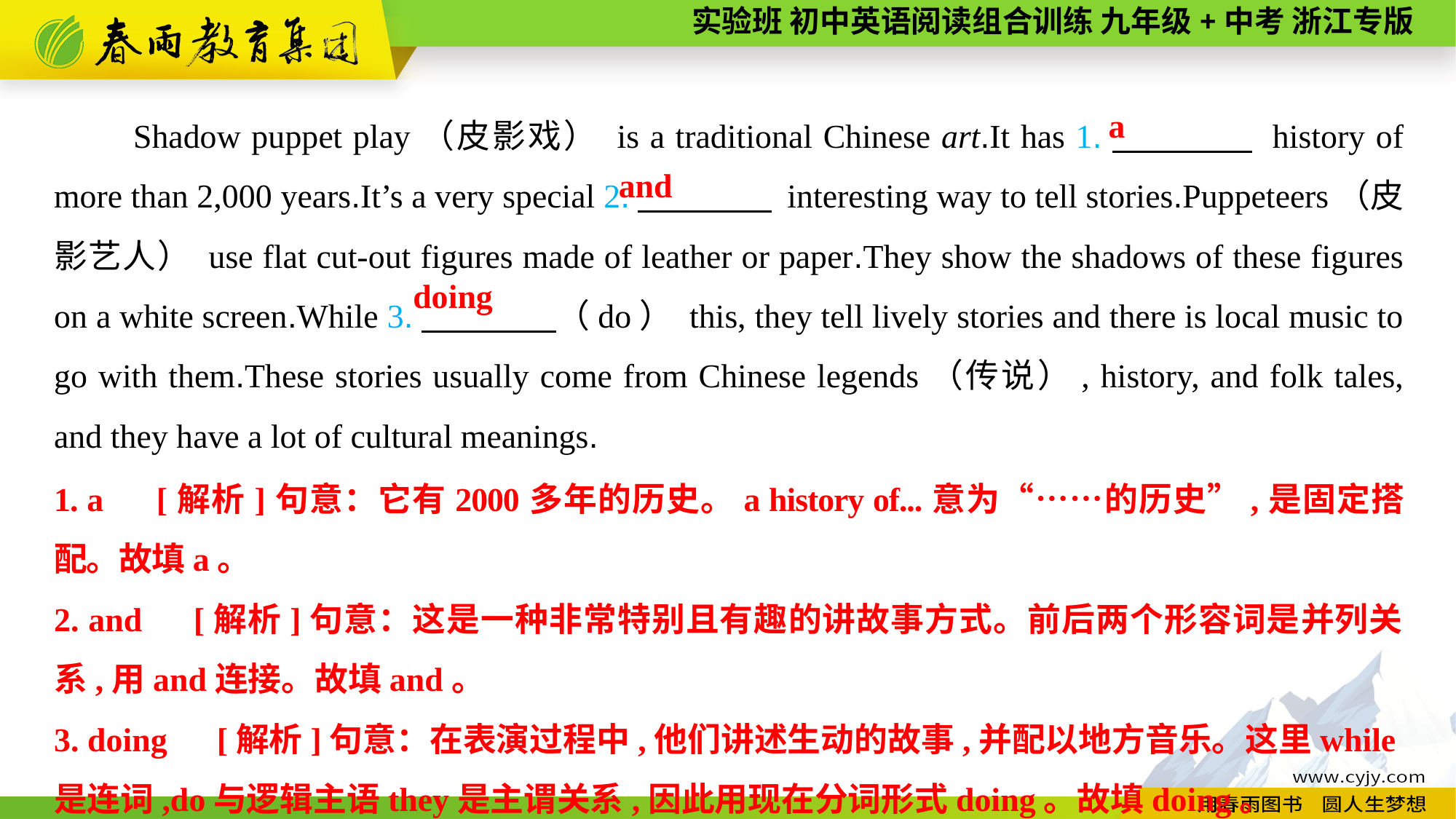

Shadow puppet play（皮影戏） is a traditional Chinese art.It has 1.　　　　 history of more than 2,000 years.It’s a very special 2.　　　　 interesting way to tell stories.Puppeteers（皮影艺人） use flat cut-out figures made of leather or paper.They show the shadows of these figures on a white screen.While 3.　　　　（do） this, they tell lively stories and there is local music to go with them.These stories usually come from Chinese legends（传说）, history, and folk tales, and they have a lot of cultural meanings.
a
and
doing
1. a　[解析]句意：它有2000多年的历史。a history of...意为“……的历史”,是固定搭配。故填a。
2. and　[解析]句意：这是一种非常特别且有趣的讲故事方式。前后两个形容词是并列关系,用and连接。故填and。
3. doing　[解析]句意：在表演过程中,他们讲述生动的故事,并配以地方音乐。这里while是连词,do与逻辑主语they是主谓关系,因此用现在分词形式doing。故填doing。